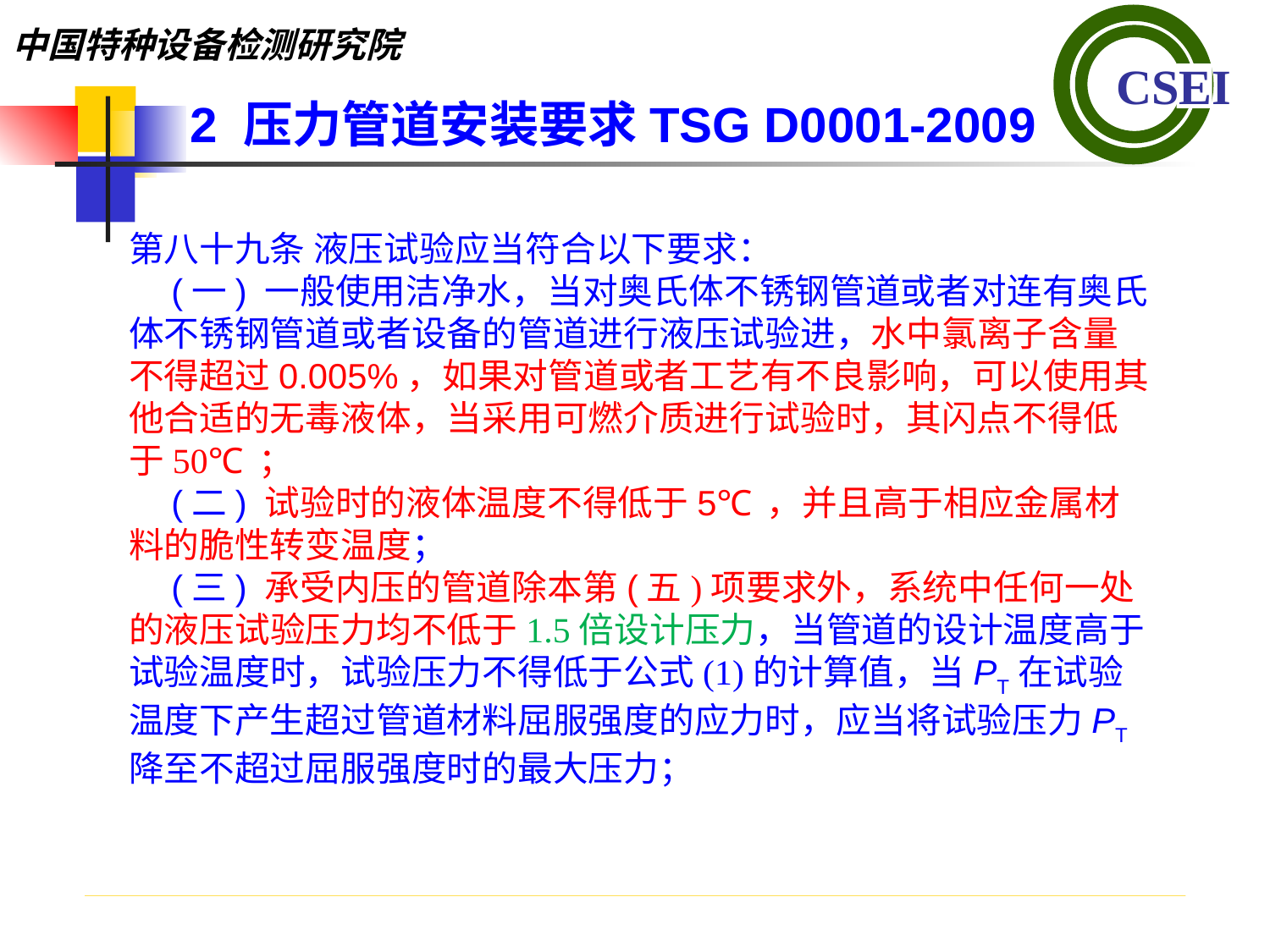

2 压力管道安装要求TSG D0001-2009
第八十九条 液压试验应当符合以下要求：(一) 一般使用洁净水，当对奥氏体不锈钢管道或者对连有奥氏体不锈钢管道或者设备的管道进行液压试验进，水中氯离子含量不得超过0.005%，如果对管道或者工艺有不良影响，可以使用其他合适的无毒液体，当采用可燃介质进行试验时，其闪点不得低于50℃；
(二) 试验时的液体温度不得低于5℃，并且高于相应金属材料的脆性转变温度；(三) 承受内压的管道除本第(五)项要求外，系统中任何一处的液压试验压力均不低于1.5倍设计压力，当管道的设计温度高于试验温度时，试验压力不得低于公式(1)的计算值，当PT在试验温度下产生超过管道材料屈服强度的应力时，应当将试验压力PT降至不超过屈服强度时的最大压力；